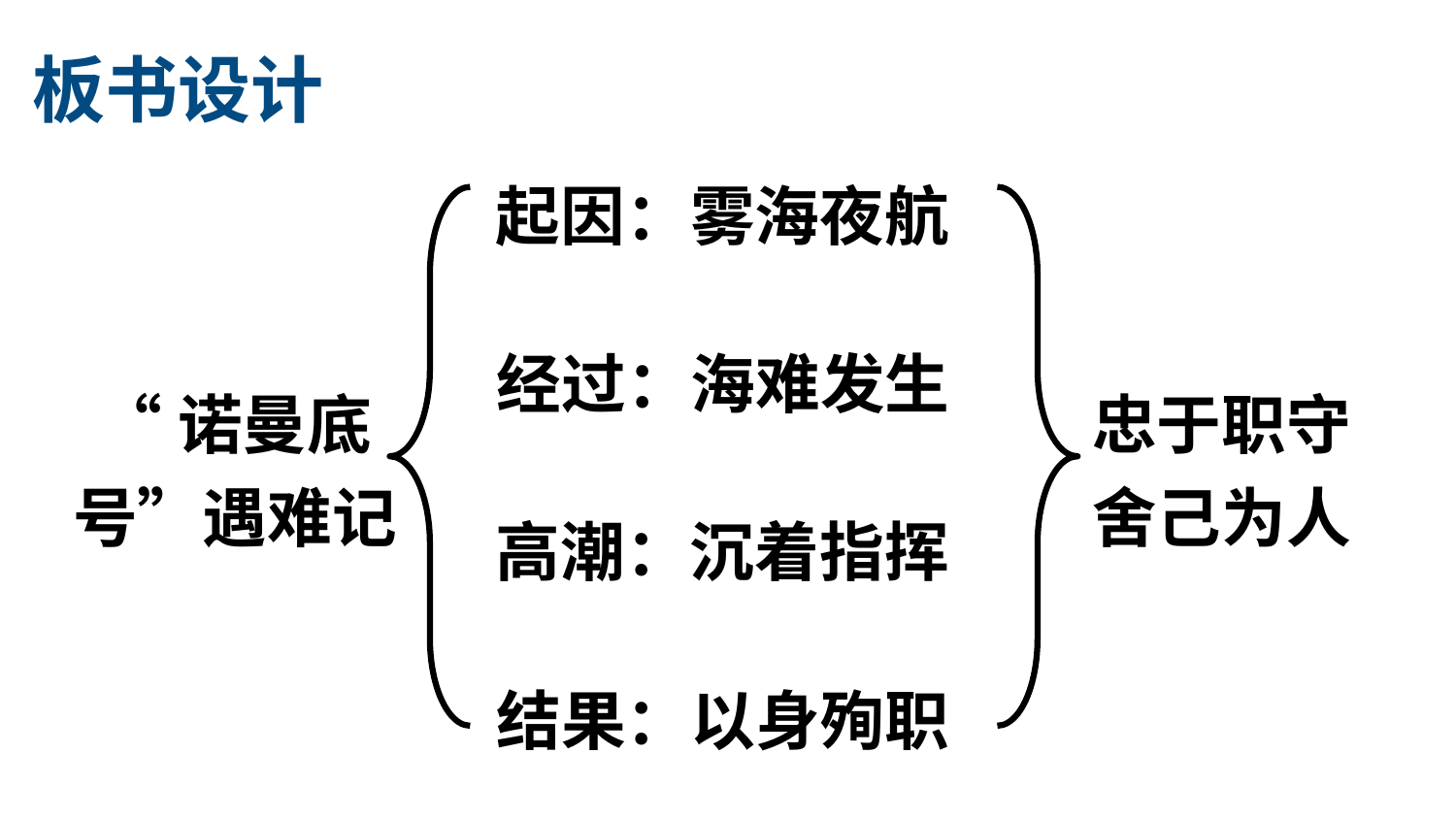

板书设计
起因：雾海夜航

经过：海难发生
“诺曼底号”遇难记
忠于职守
舍己为人

高潮：沉着指挥
结果：以身殉职